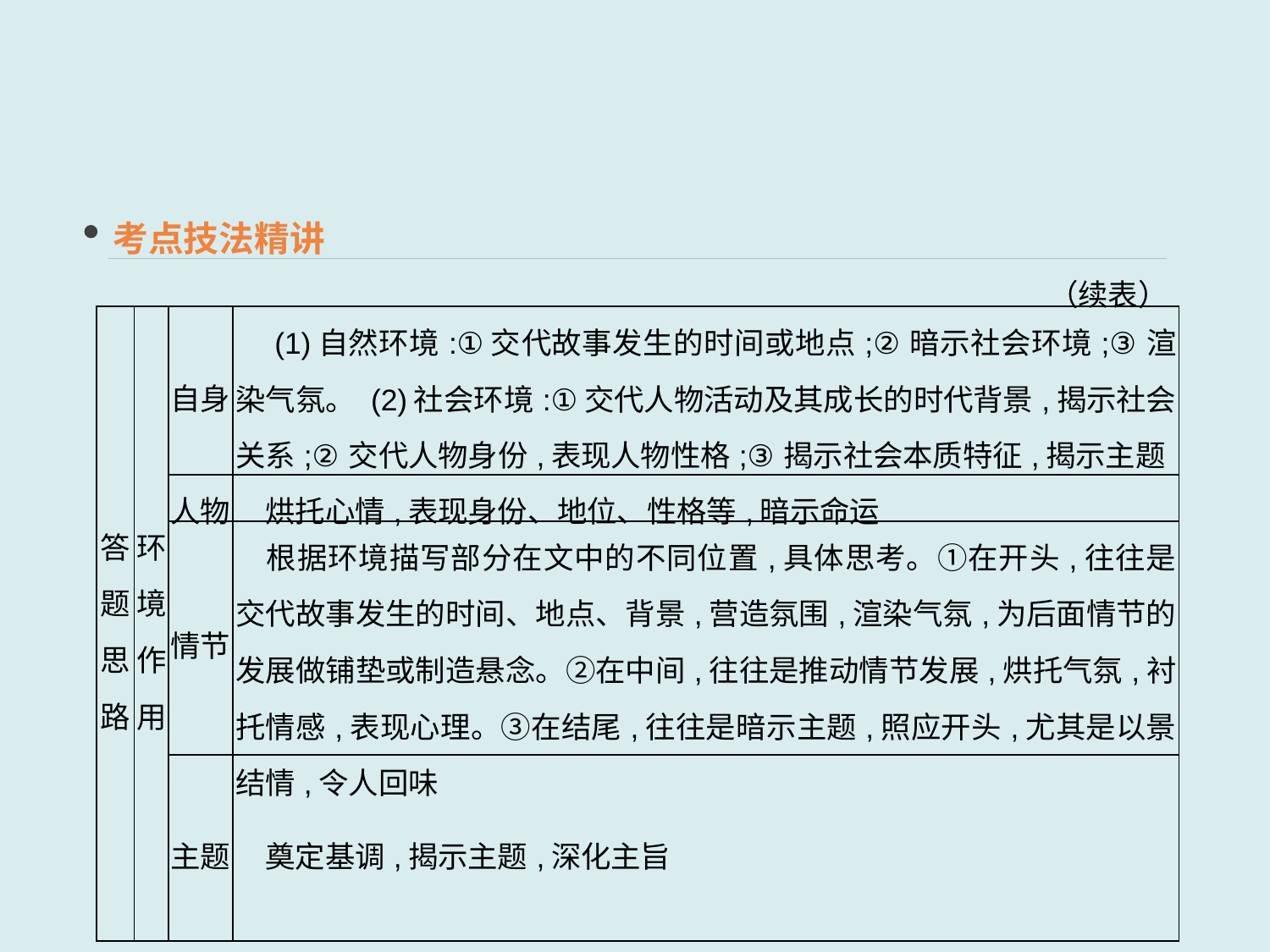

考点技法精讲

（续表）
| 答题 思路 | 环境 作用 | 自身 | (1)自然环境:①交代故事发生的时间或地点;②暗示社会环境;③渲染气氛。 (2)社会环境:①交代人物活动及其成长的时代背景,揭示社会关系;②交代人物身份,表现人物性格;③揭示社会本质特征,揭示主题 |
| --- | --- | --- | --- |
|  |  | 人物 | 烘托心情,表现身份、地位、性格等,暗示命运 |
|  |  | 情节 | 根据环境描写部分在文中的不同位置,具体思考。①在开头,往往是交代故事发生的时间、地点、背景,营造氛围,渲染气氛,为后面情节的发展做铺垫或制造悬念。②在中间,往往是推动情节发展,烘托气氛,衬托情感,表现心理。③在结尾,往往是暗示主题,照应开头,尤其是以景结情,令人回味 |
|  |  | 主题 | 奠定基调,揭示主题,深化主旨 |